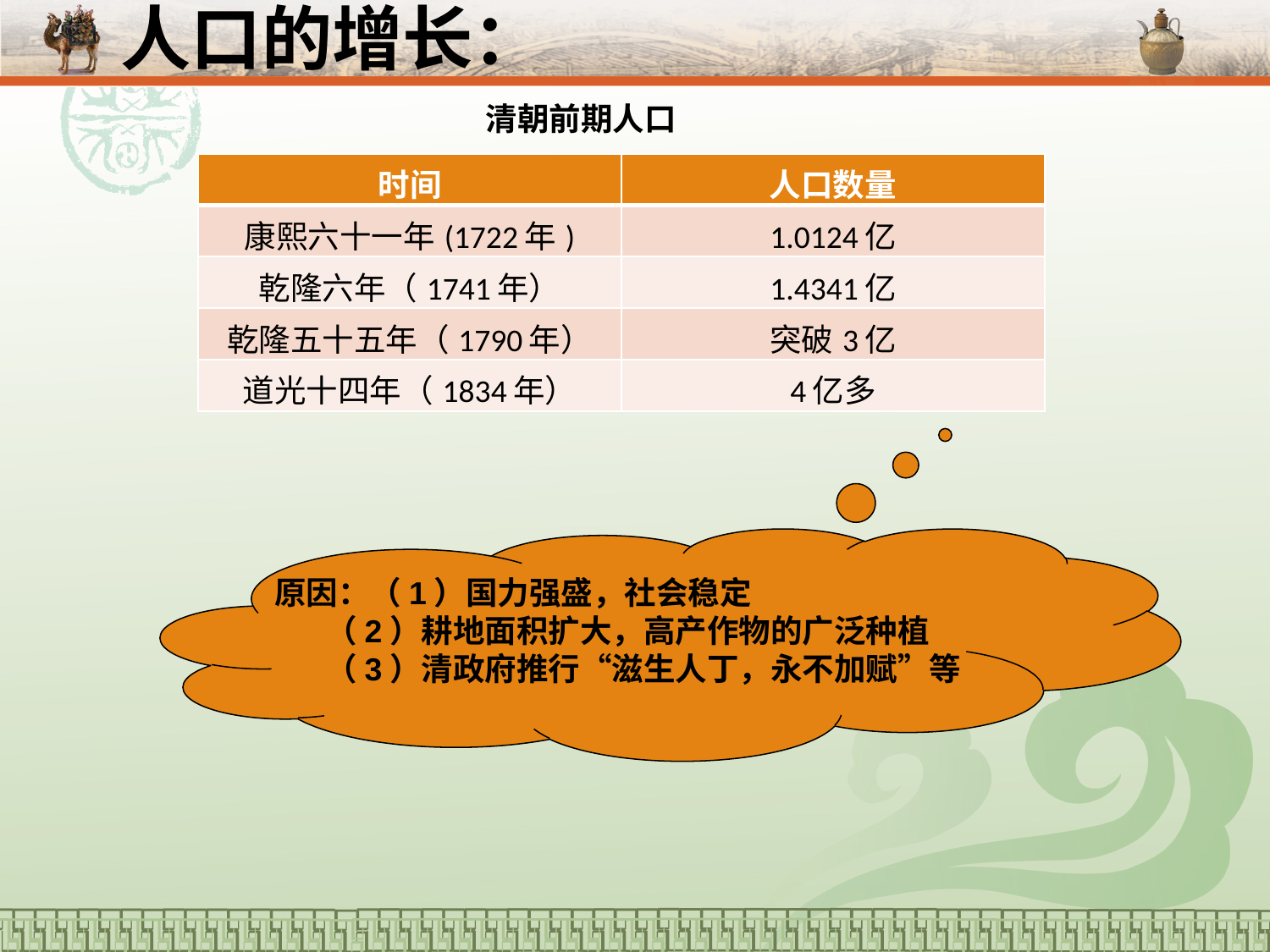

人口的增长：
清朝前期人口
| 时间 | 人口数量 |
| --- | --- |
| 康熙六十一年(1722年) | 1.0124亿 |
| 乾隆六年（1741年） | 1.4341亿 |
| 乾隆五十五年（1790年） | 突破3亿 |
| 道光十四年（1834年） | 4亿多 |

原因：（1）国力强盛，社会稳定
      （2）耕地面积扩大，高产作物的广泛种植
      （3）清政府推行“滋生人丁，永不加赋”等